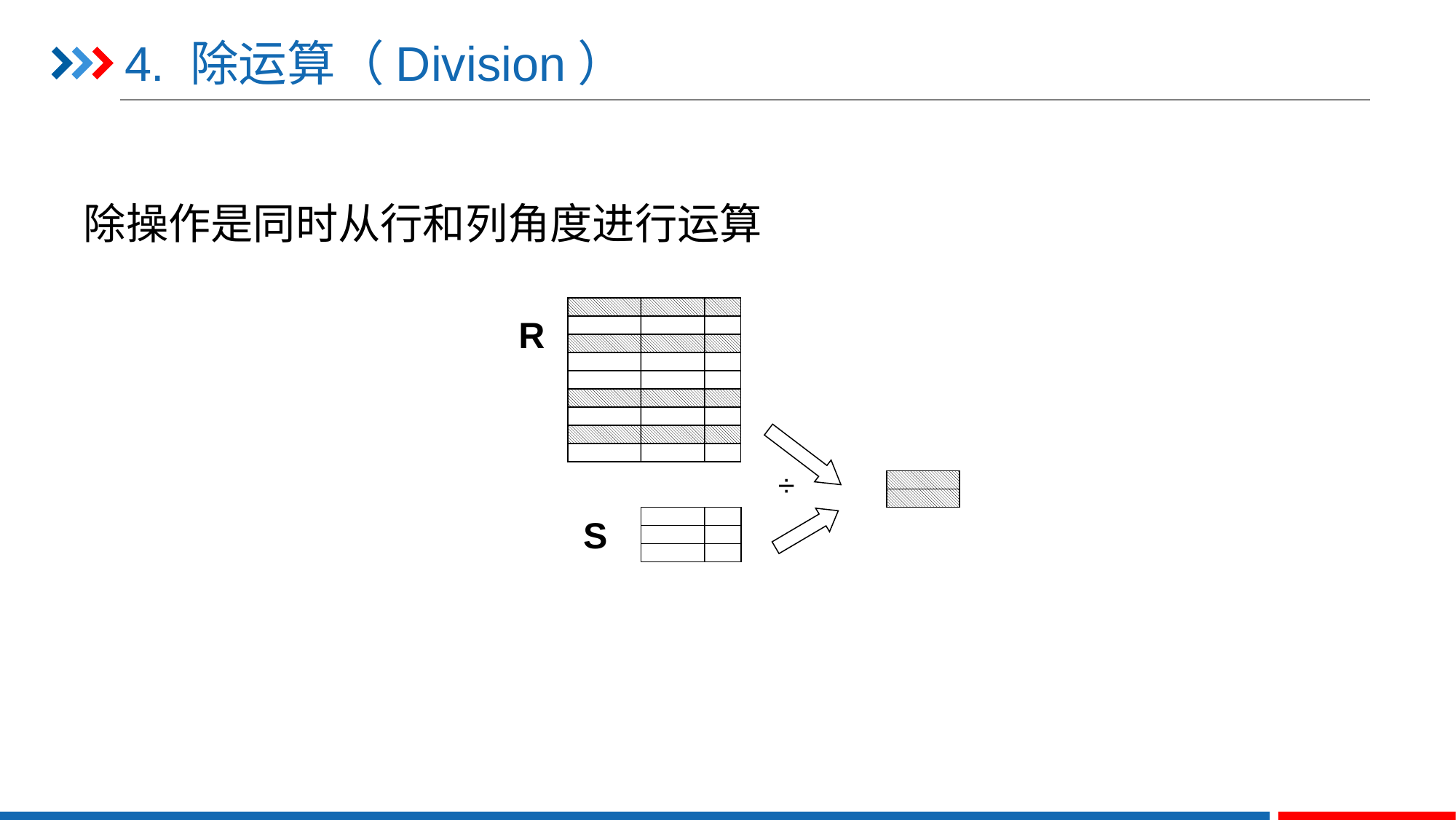

除操作是同时从行和列角度进行运算

# 4. 除运算（Division）

R

÷

S